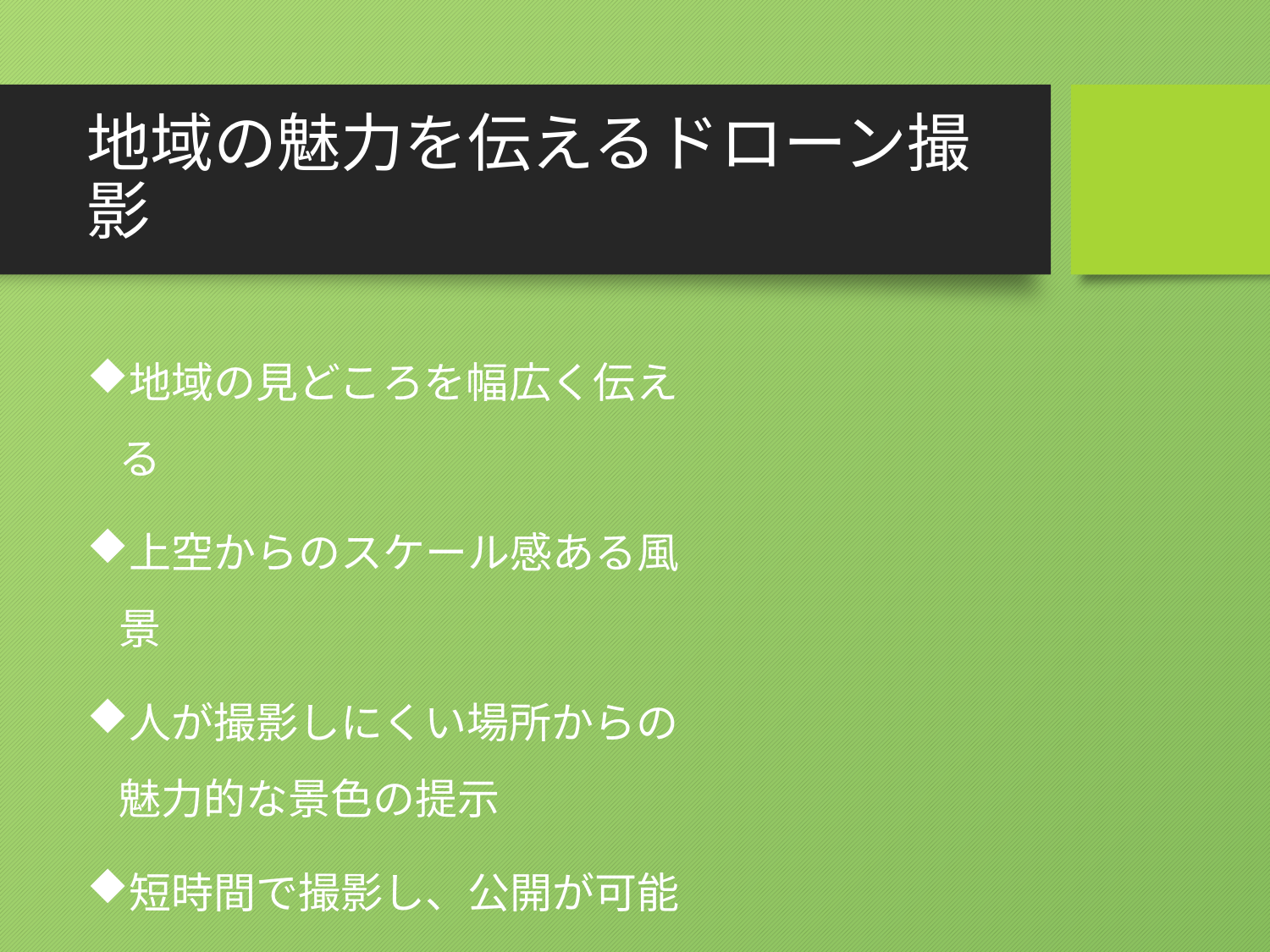

# 地域の魅力を伝えるドローン撮影
地域の見どころを幅広く伝える
上空からのスケール感ある風景
人が撮影しにくい場所からの魅力的な景色の提示
短時間で撮影し、公開が可能